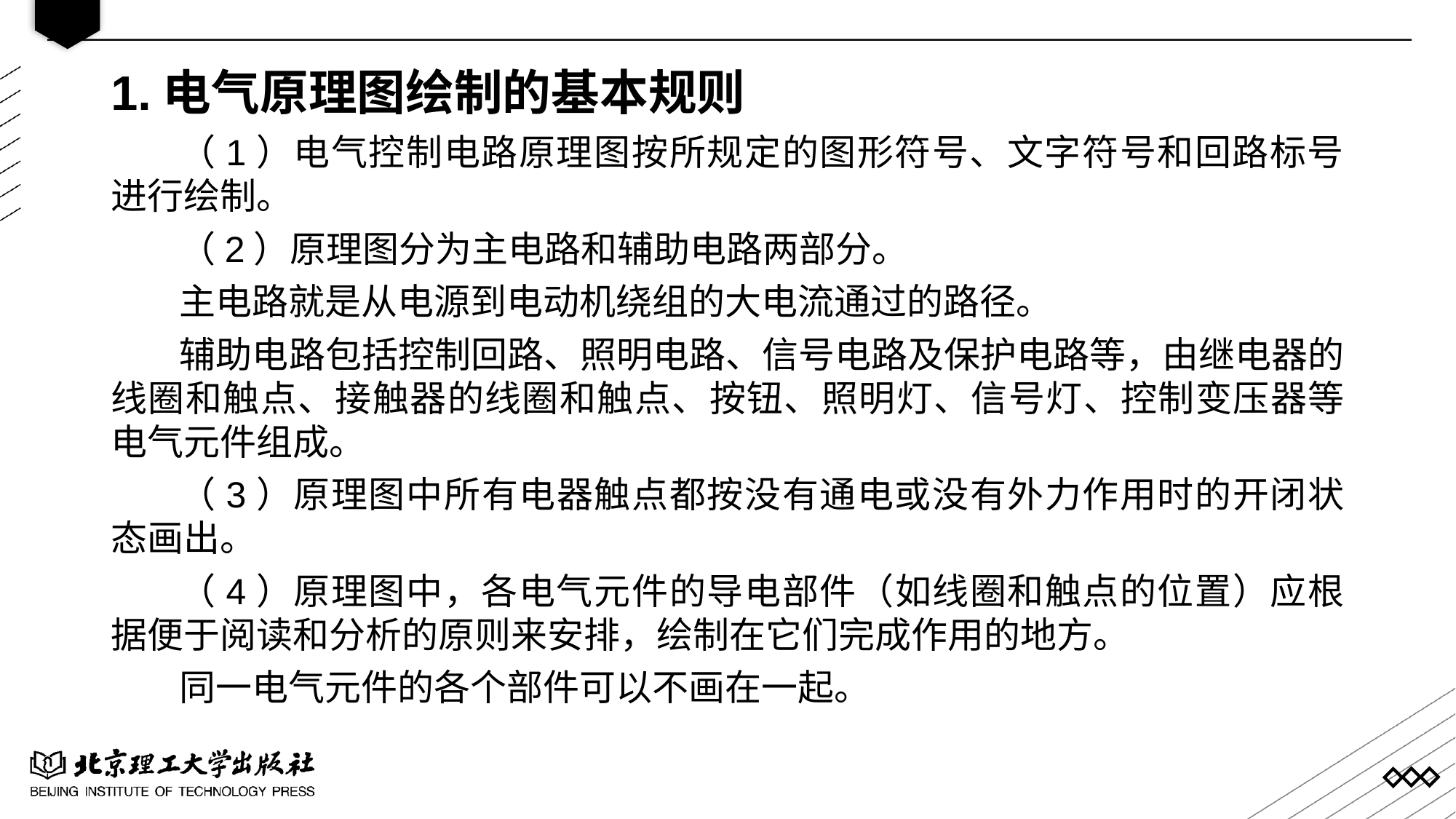

1.电气原理图绘制的基本规则
（1）电气控制电路原理图按所规定的图形符号、文字符号和回路标号进行绘制。
（2）原理图分为主电路和辅助电路两部分。
主电路就是从电源到电动机绕组的大电流通过的路径。
辅助电路包括控制回路、照明电路、信号电路及保护电路等，由继电器的线圈和触点、接触器的线圈和触点、按钮、照明灯、信号灯、控制变压器等电气元件组成。
（3）原理图中所有电器触点都按没有通电或没有外力作用时的开闭状态画出。
（4）原理图中，各电气元件的导电部件（如线圈和触点的位置）应根据便于阅读和分析的原则来安排，绘制在它们完成作用的地方。
同一电气元件的各个部件可以不画在一起。